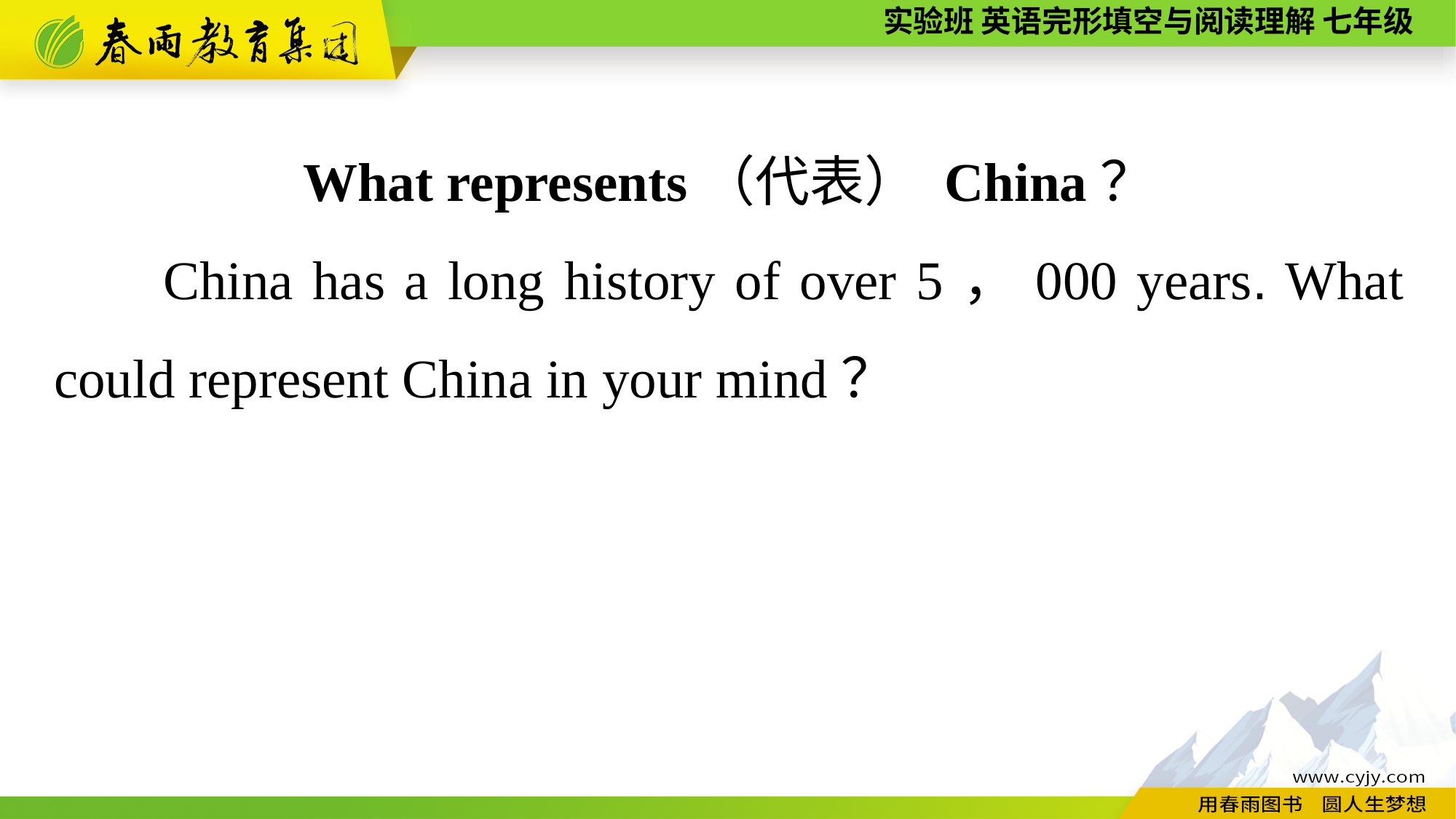

What represents（代表） China？
China has a long history of over 5，000 years. What could represent China in your mind？